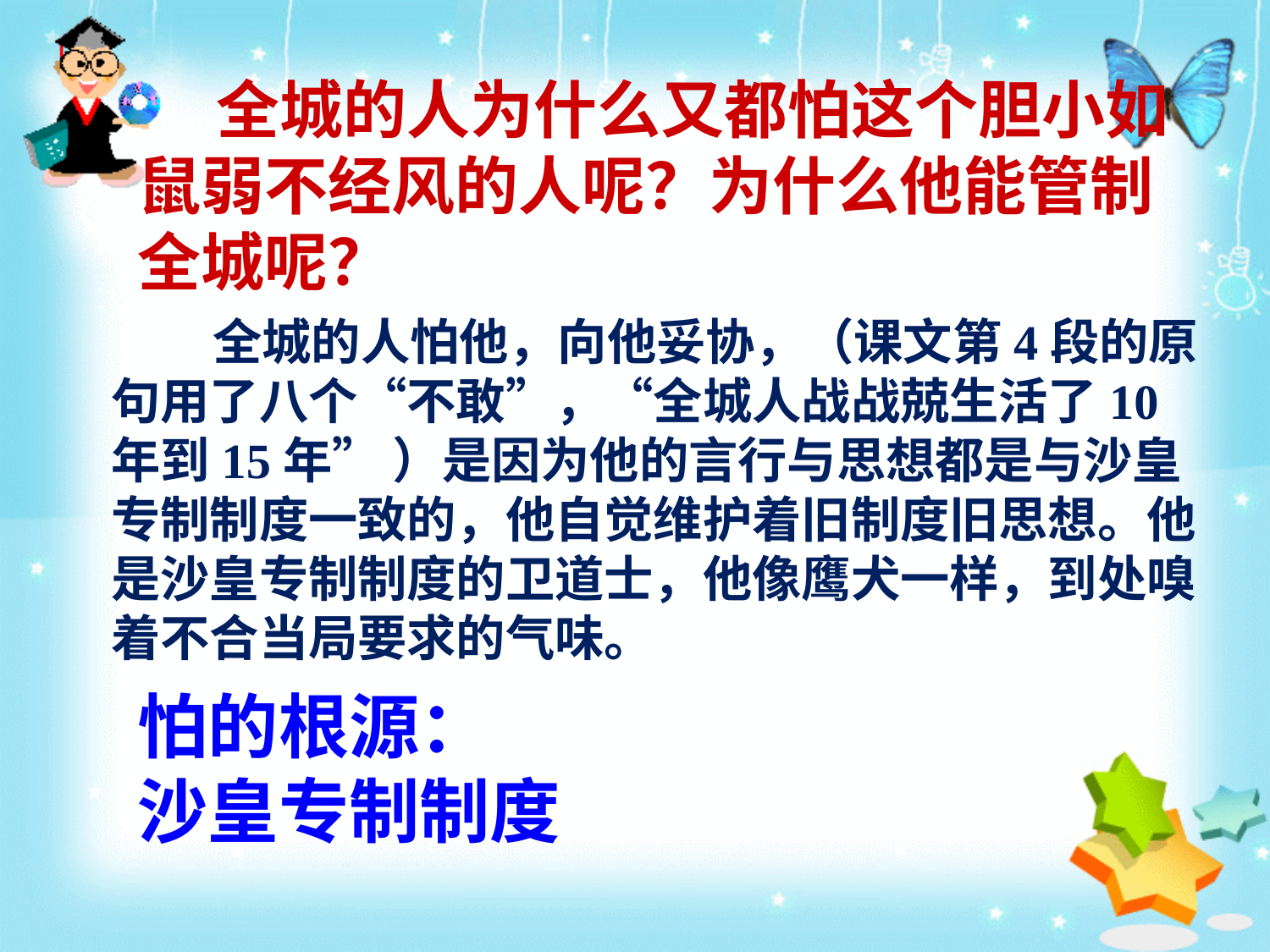

全城的人为什么又都怕这个胆小如鼠弱不经风的人呢？为什么他能管制全城呢？
        全城的人怕他，向他妥协，（课文第4段的原句用了八个“不敢”，“全城人战战兢生活了10年到15年” ）是因为他的言行与思想都是与沙皇专制制度一致的，他自觉维护着旧制度旧思想。他是沙皇专制制度的卫道士，他像鹰犬一样，到处嗅着不合当局要求的气味。

怕的根源：
沙皇专制制度